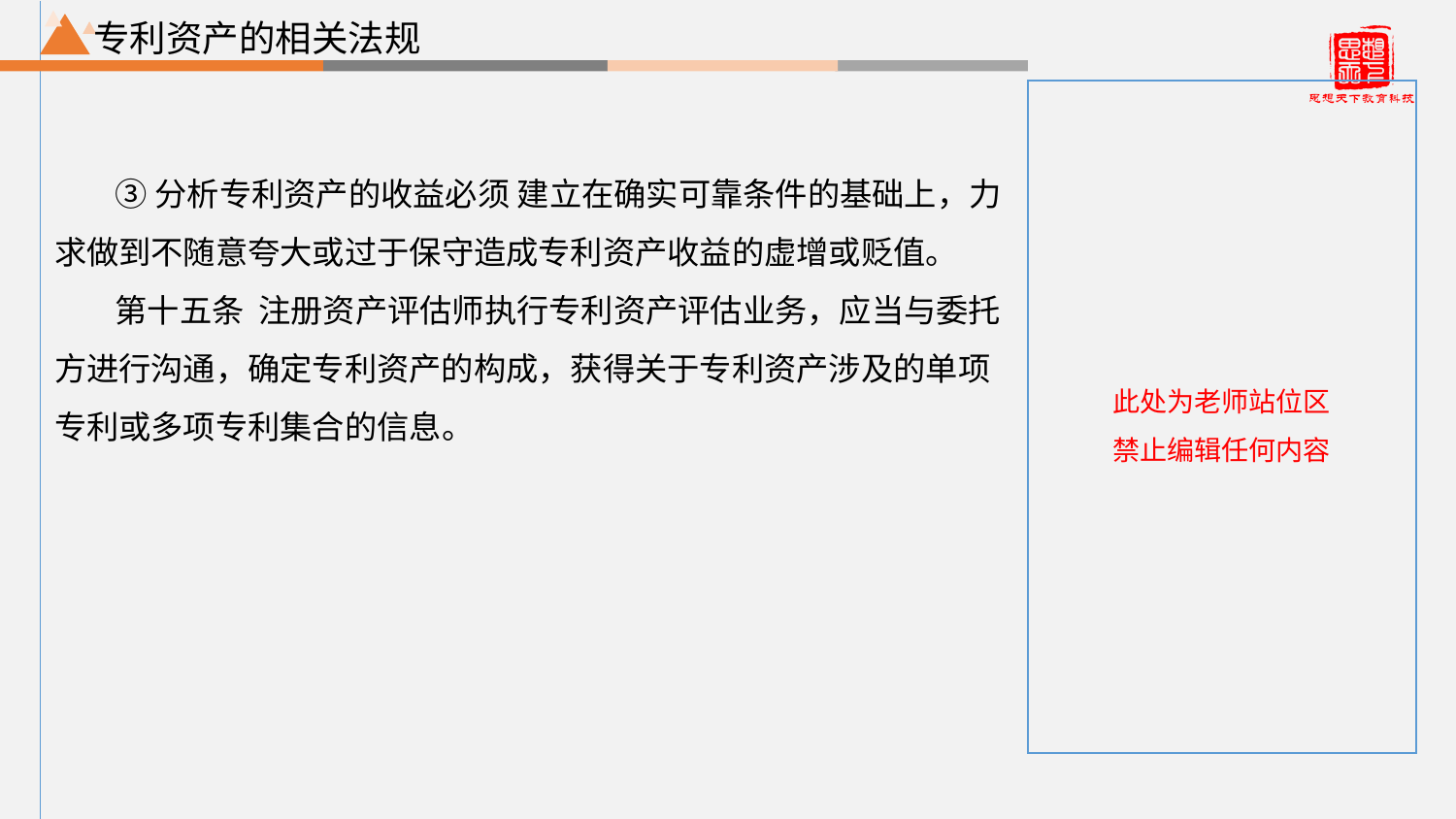

专利资产的相关法规
③分析专利资产的收益必须 建立在确实可靠条件的基础上，力求做到不随意夸大或过于保守造成专利资产收益的虚增或贬值。
第十五条  注册资产评估师执行专利资产评估业务，应当与委托方进行沟通，确定专利资产的构成，获得关于专利资产涉及的单项专利或多项专利集合的信息。

82